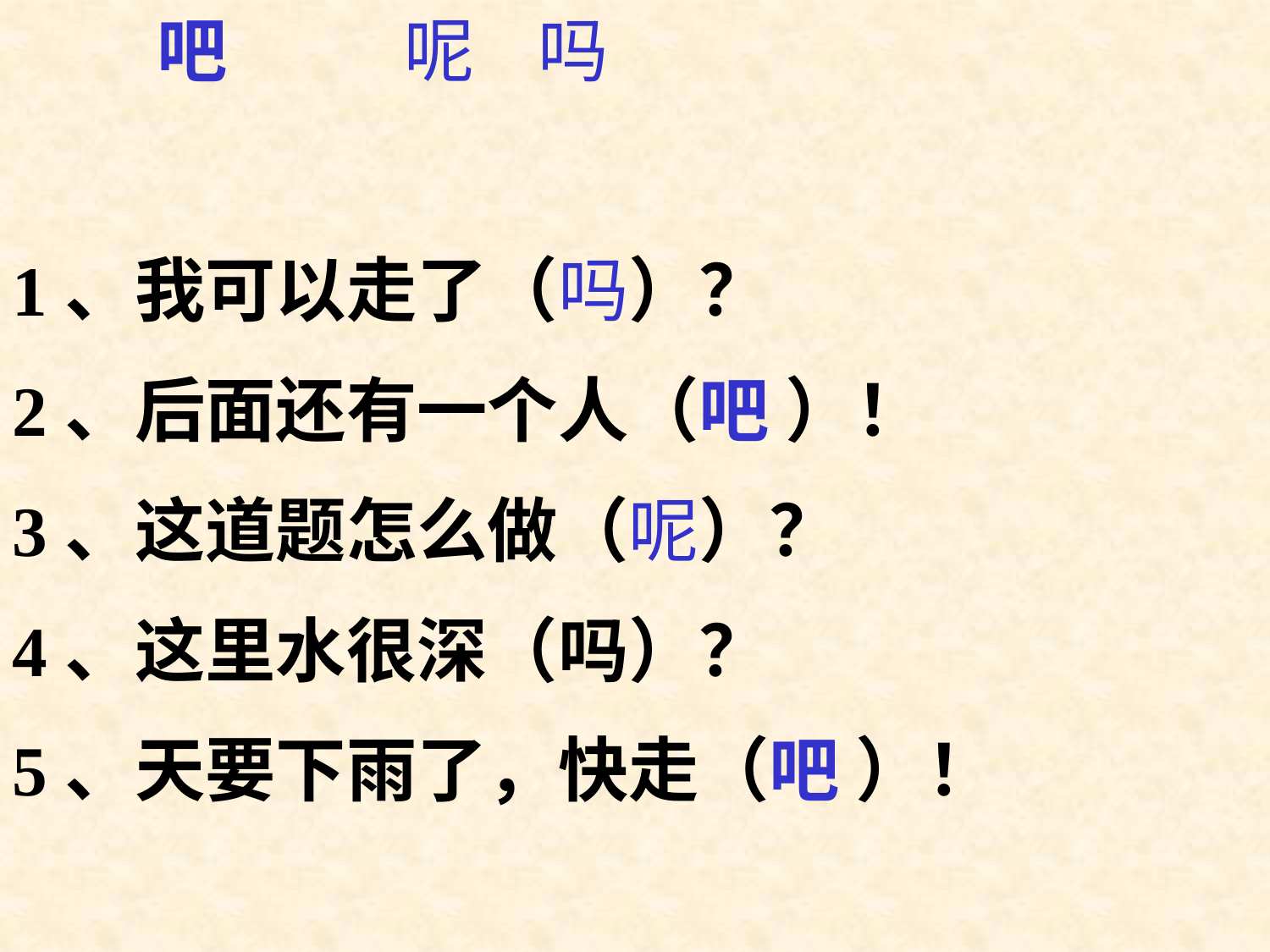

吧           呢    吗

1、我可以走了（吗）？
2、后面还有一个人（吧 ）！
3、这道题怎么做（呢）？
4、这里水很深（吗）？
5、天要下雨了，快走（吧 ）！